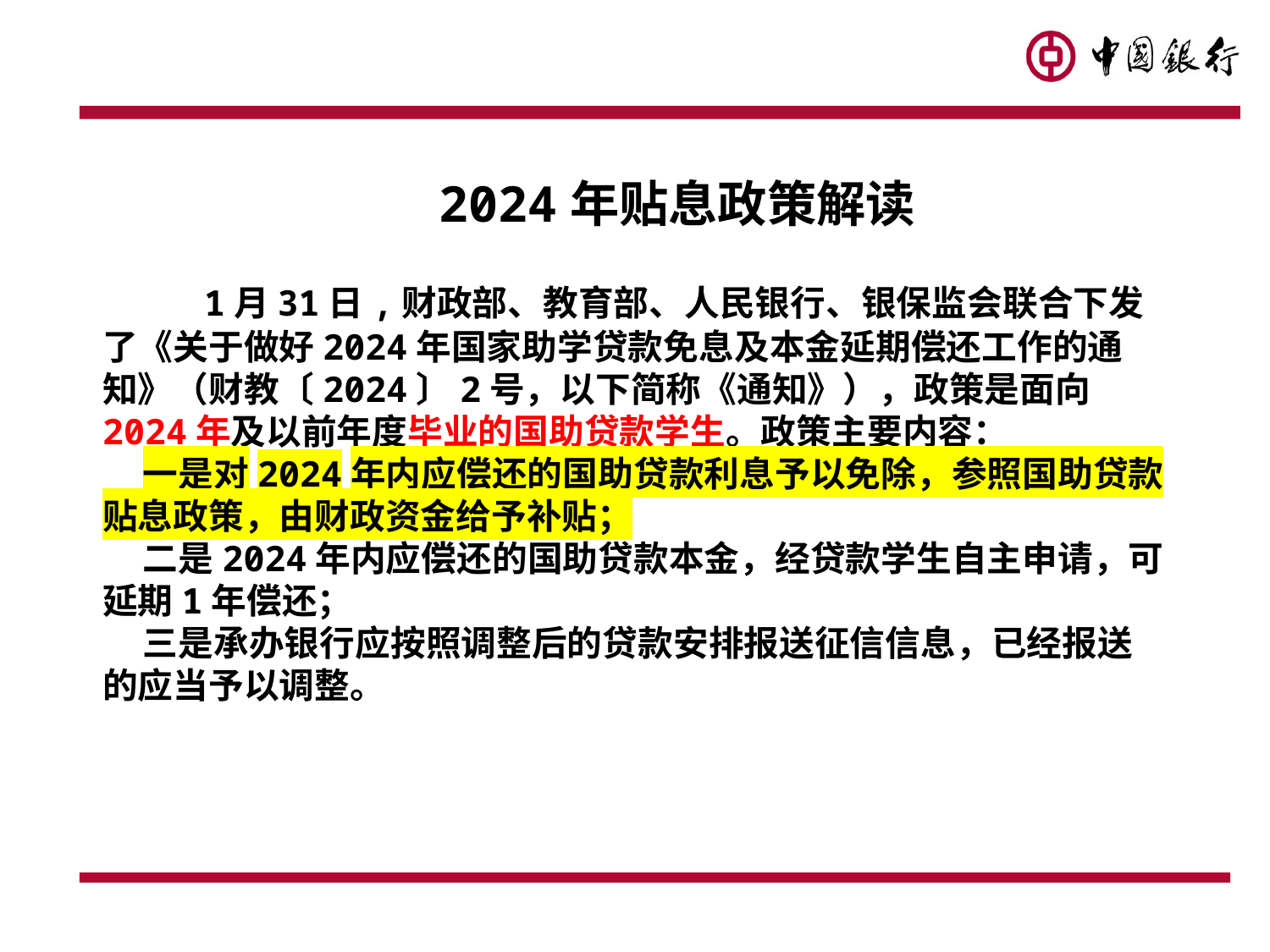

#

    2024年贴息政策解读

    1月31日,财政部、教育部、人民银行、银保监会联合下发了《关于做好2024年国家助学贷款免息及本金延期偿还工作的通知》（财教〔2024〕2号，以下简称《通知》），政策是面向2024年及以前年度毕业的国助贷款学生。政策主要内容：
    一是对2024年内应偿还的国助贷款利息予以免除，参照国助贷款贴息政策，由财政资金给予补贴；
    二是2024年内应偿还的国助贷款本金，经贷款学生自主申请，可延期1年偿还；
    三是承办银行应按照调整后的贷款安排报送征信信息，已经报送的应当予以调整。